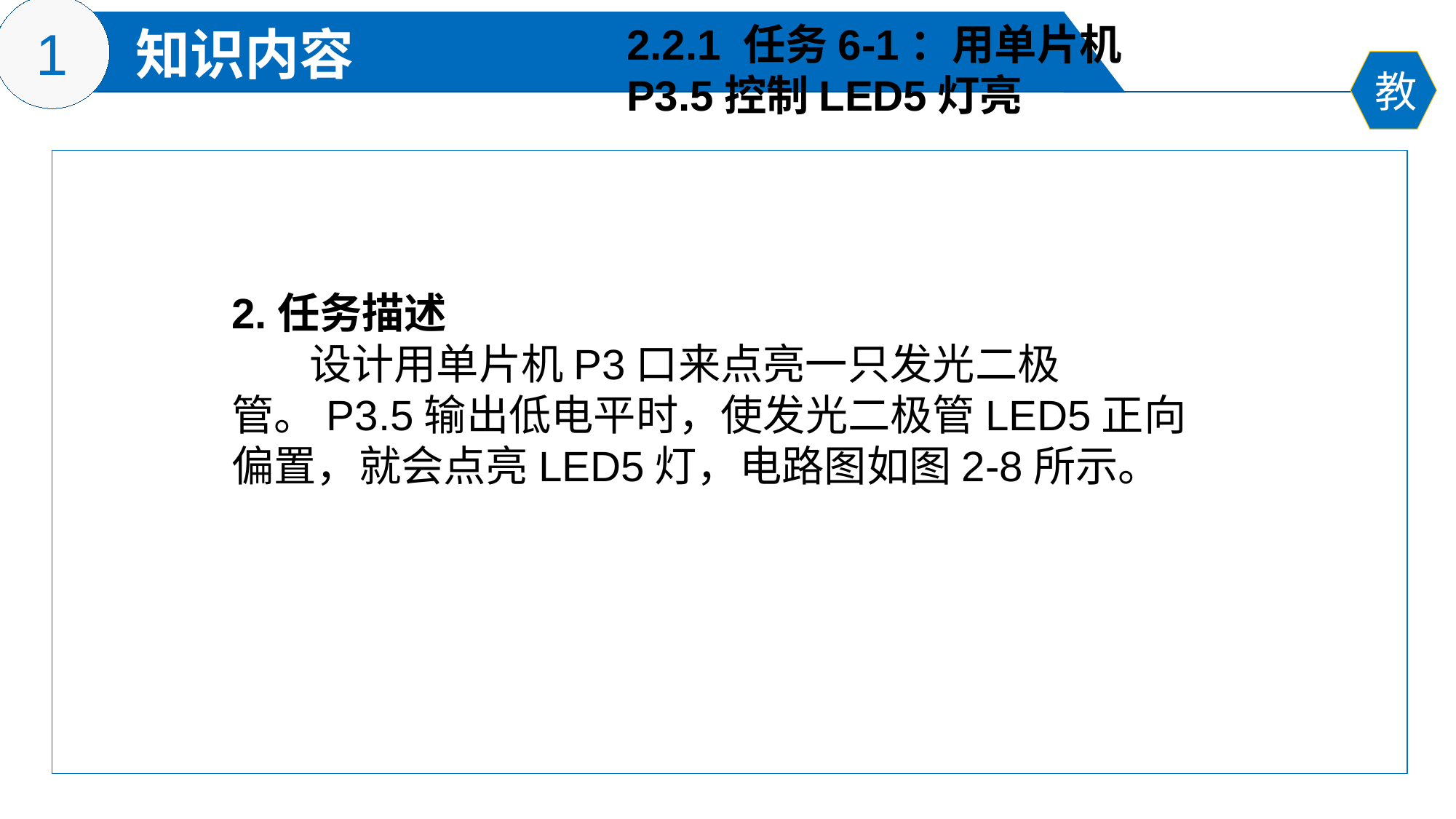

2.2.1 任务6-1：用单片机P3.5控制LED5灯亮
2.任务描述
       设计用单片机P3口来点亮一只发光二极管。P3.5输出低电平时，使发光二极管LED5正向偏置，就会点亮LED5灯，电路图如图2-8所示。